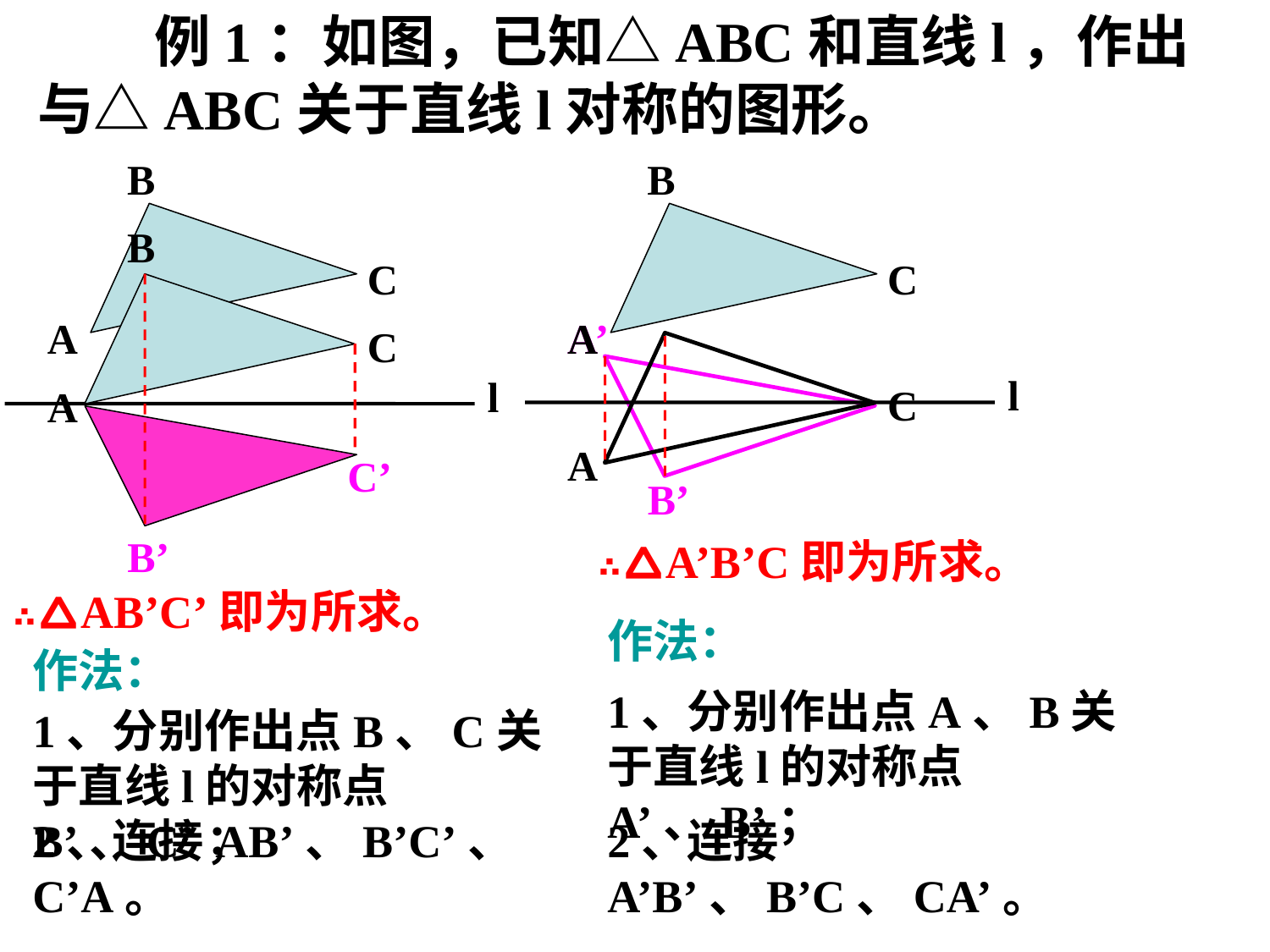

例1：如图，已知△ABC和直线l，作出与△ABC关于直线l对称的图形。
B

C
A
B

C
A
B

C
A
B

C
A

A’

l
l

C’
B’
B’
∴△A’B’C即为所求。
∴△AB’C’即为所求。
作法：
作法：
1、分别作出点A、B关于直线l的对称点A’、B’；
1、分别作出点B、C关于直线l的对称点B’、C’；
2、连接AB’、B’C’、C’A。
2、连接A’B’、B’C、CA’。